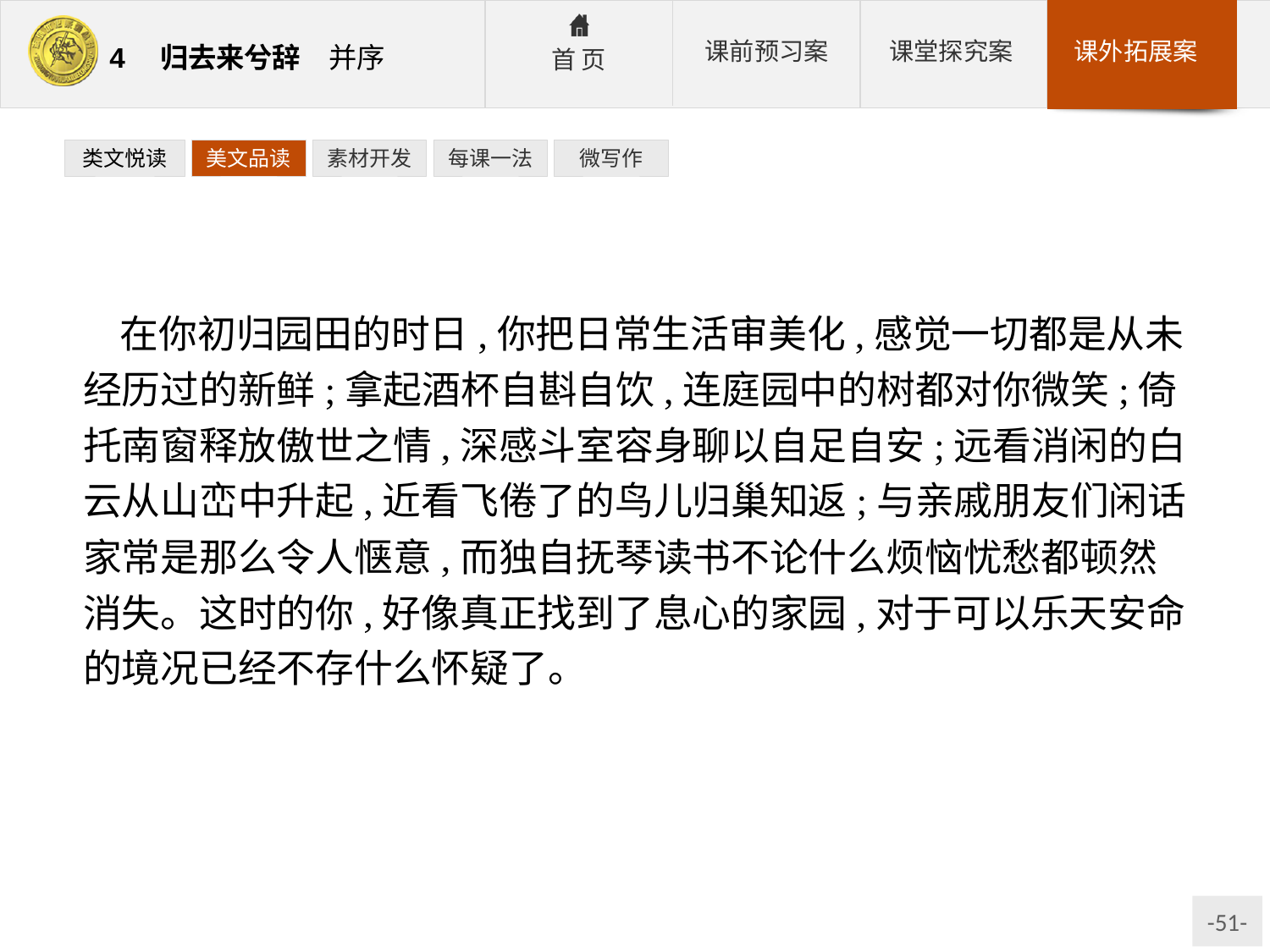

类文悦读
美文品读
素材开发
每课一法
微写作
在你初归园田的时日,你把日常生活审美化,感觉一切都是从未经历过的新鲜;拿起酒杯自斟自饮,连庭园中的树都对你微笑;倚托南窗释放傲世之情,深感斗室容身聊以自足自安;远看消闲的白云从山峦中升起,近看飞倦了的鸟儿归巢知返;与亲戚朋友们闲话家常是那么令人惬意,而独自抚琴读书不论什么烦恼忧愁都顿然消失。这时的你,好像真正找到了息心的家园,对于可以乐天安命的境况已经不存什么怀疑了。